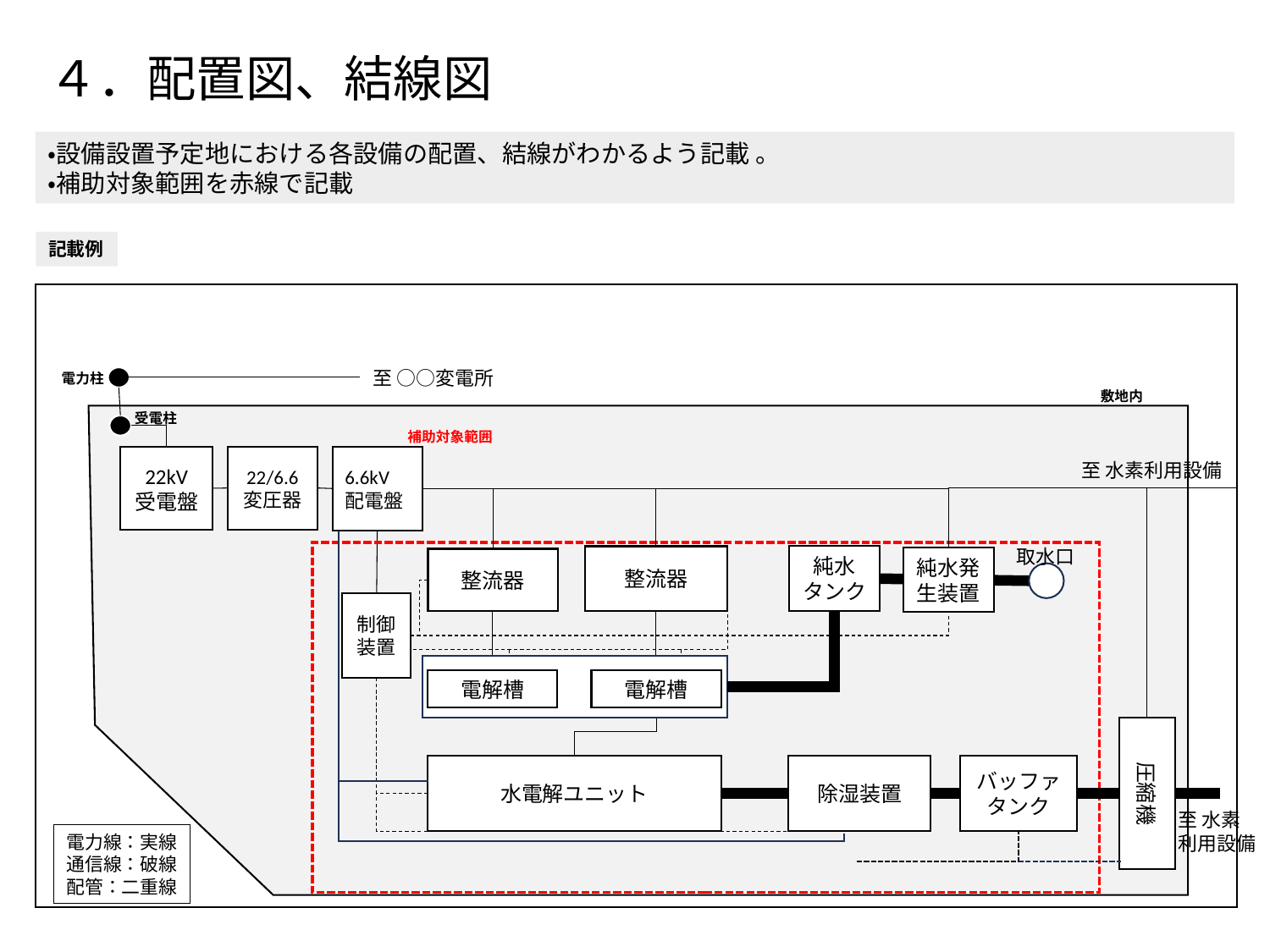

# ４．配置図、結線図
・設備設置予定地における各設備の配置、結線がわかるよう記載 。
・補助対象範囲を赤線で記載
記載例

至 ○○変電所
電力柱

敷地内
受電柱

補助対象範囲
22/6.6
変圧器
6.6kV
配電盤
22kV
受電盤
至 水素利用設備
整流器

取水口

純水
タンク
純水発生装置
整流器

制御
装置
電解槽
電解槽

圧縮機
水電解ユニット
除湿装置
バッファ
タンク

至 水素
利用設備
電力線：実線
通信線：破線
配管：二重線